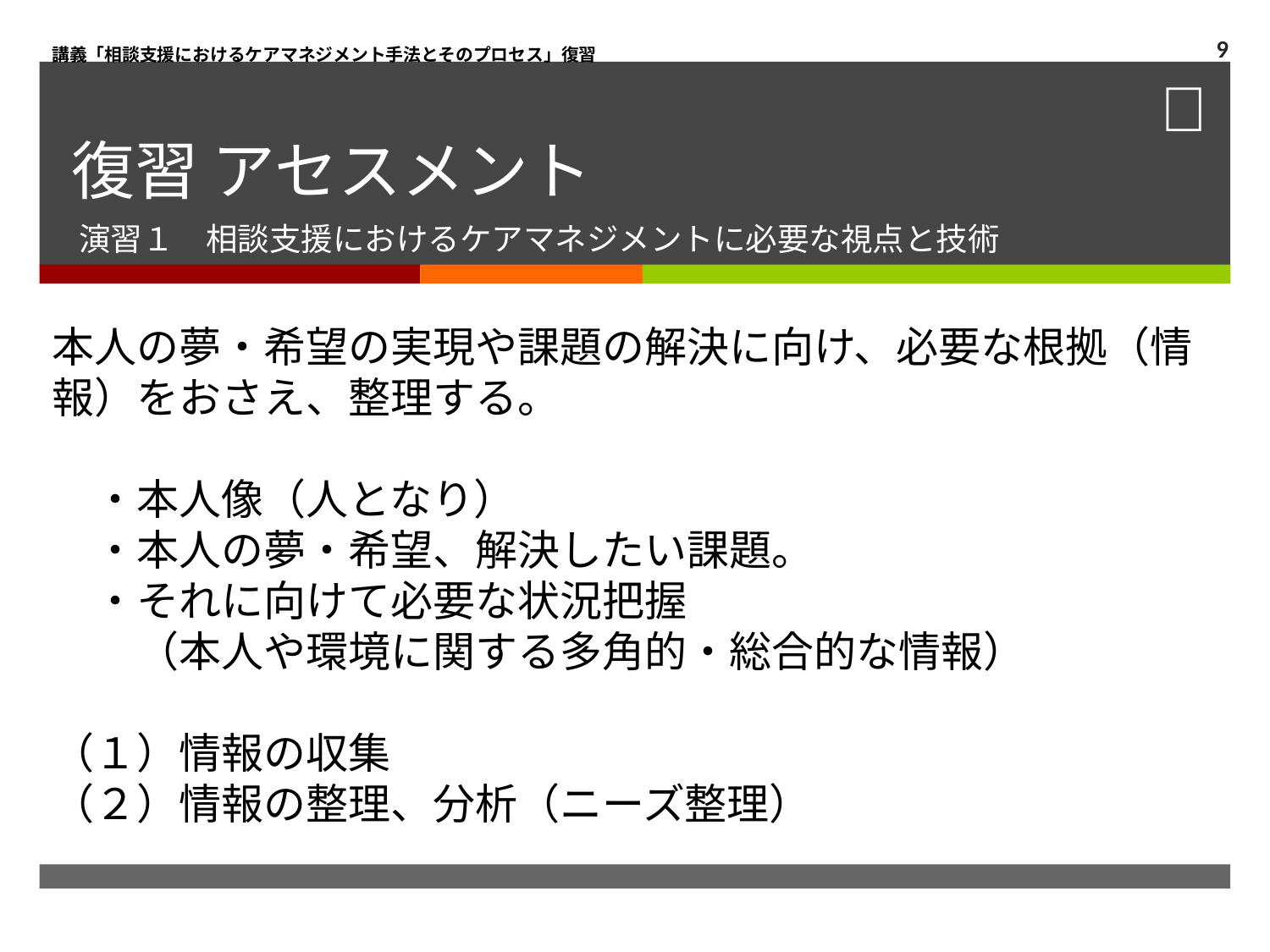

講義「相談支援におけるケアマネジメント手法とそのプロセス」復習
9
# 復習 アセスメント
演習１　相談支援におけるケアマネジメントに必要な視点と技術

本人の夢・希望の実現や課題の解決に向け、必要な根拠（情報）をおさえ、整理する。

　・本人像（人となり）
　・本人の夢・希望、解決したい課題。
　・それに向けて必要な状況把握
　　（本人や環境に関する多角的・総合的な情報）

（１）情報の収集
（２）情報の整理、分析（ニーズ整理）